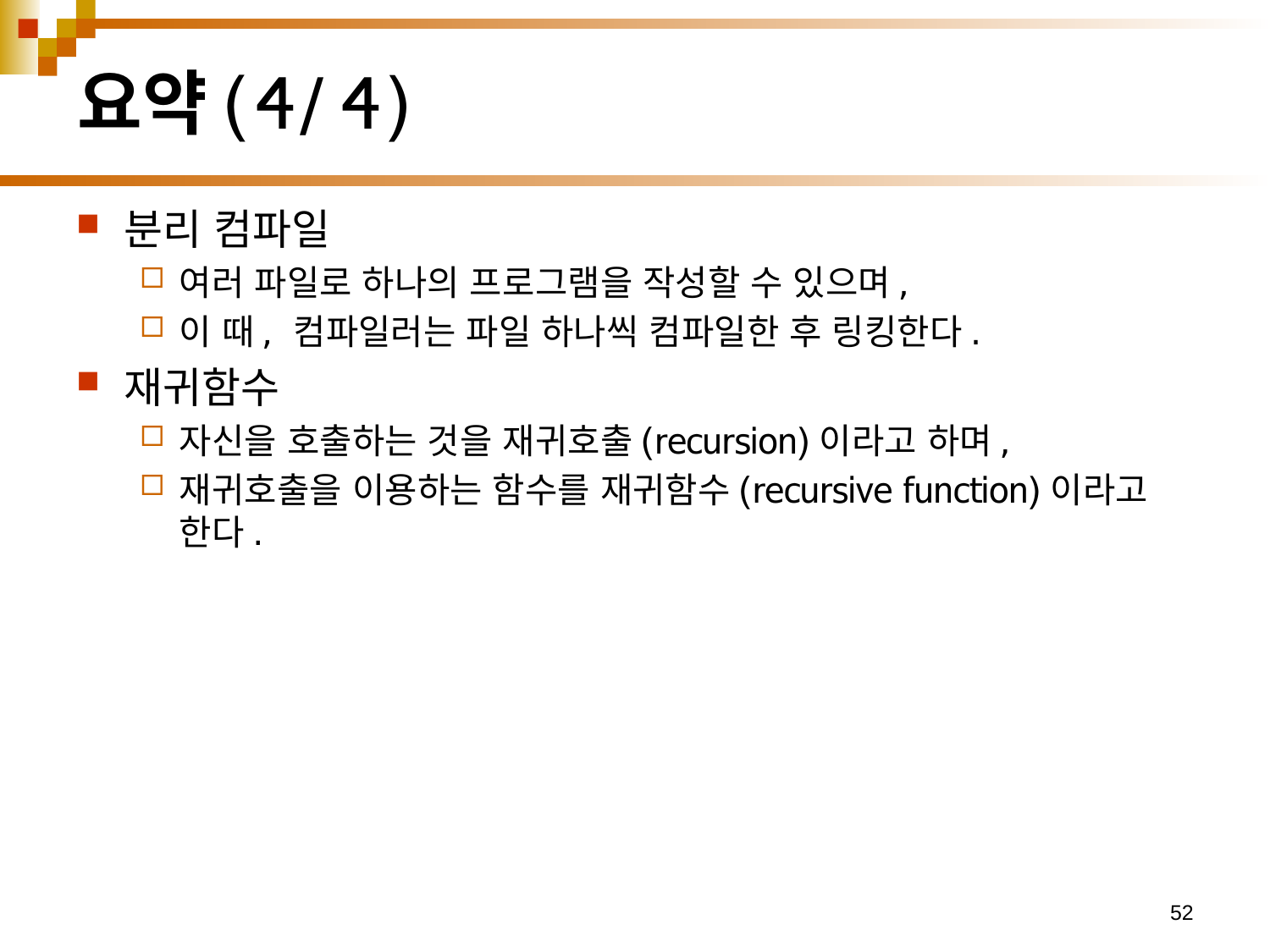

# 요약(4/4)
분리 컴파일
여러 파일로 하나의 프로그램을 작성할 수 있으며,
이 때, 컴파일러는 파일 하나씩 컴파일한 후 링킹한다.
재귀함수
자신을 호출하는 것을 재귀호출(recursion)이라고 하며,
재귀호출을 이용하는 함수를 재귀함수(recursive function)이라고 한다.
52